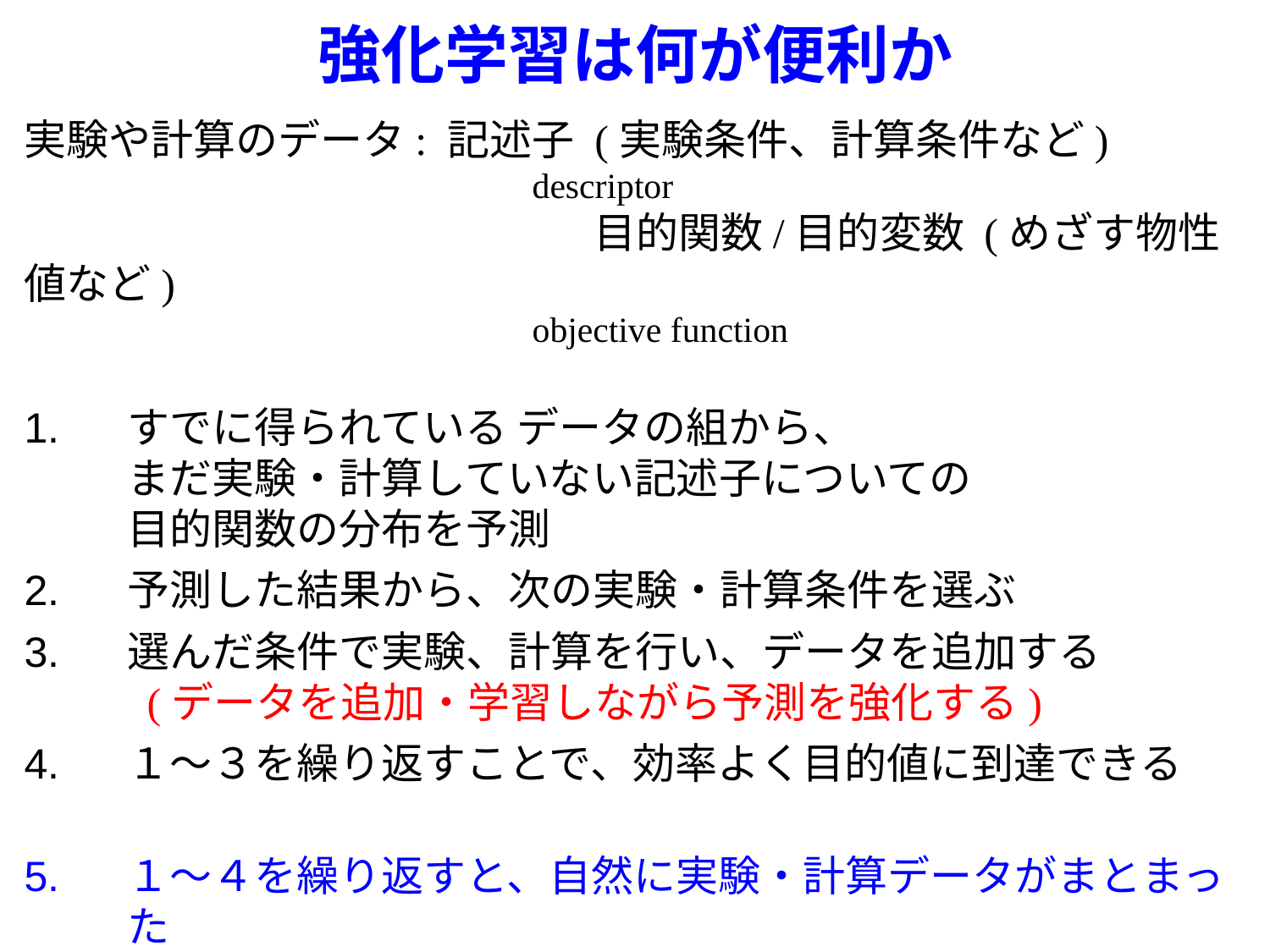

# 強化学習は何が便利か
実験や計算のデータ: 記述子 (実験条件、計算条件など)
  	                                       	descriptor
　　　　　  　　　　　　　　目的関数/目的変数 (めざす物性値など)
				objective function
すでに得られている データの組から、
まだ実験・計算していない記述子についての
目的関数の分布を予測
予測した結果から、次の実験・計算条件を選ぶ
選んだ条件で実験、計算を行い、データを追加する
 (データを追加・学習しながら予測を強化する)
１～３を繰り返すことで、効率よく目的値に到達できる
１～４を繰り返すと、自然に実験・計算データがまとまった
テーブルが作られる